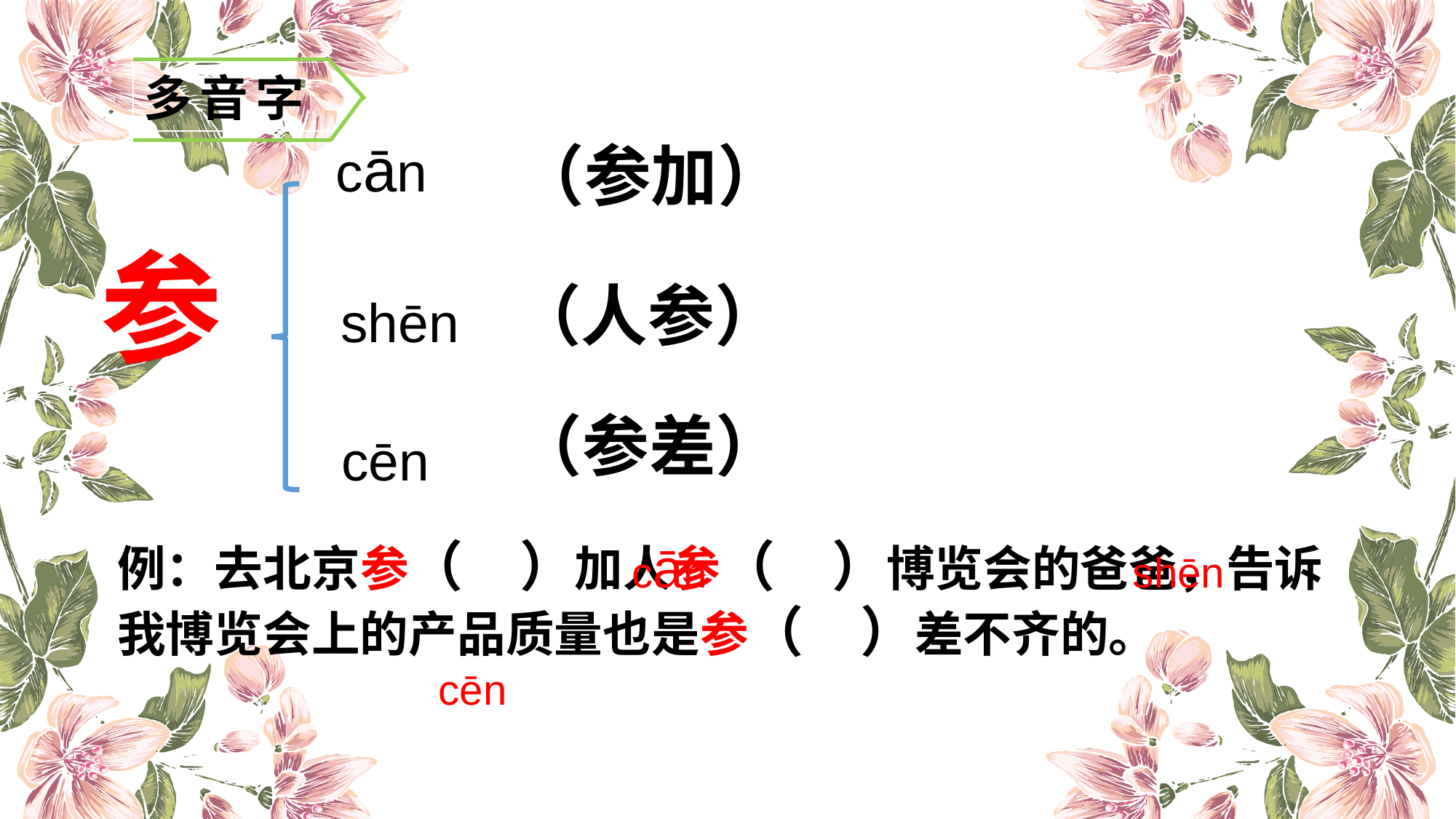

多音字
cān
（参加）

参
（人参）
shēn
（参差）
cēn
例：去北京参（     ）加人参（     ）博览会的爸爸，告诉我博览会上的产品质量也是参（     ）差不齐的。
cān
shēn
cēn